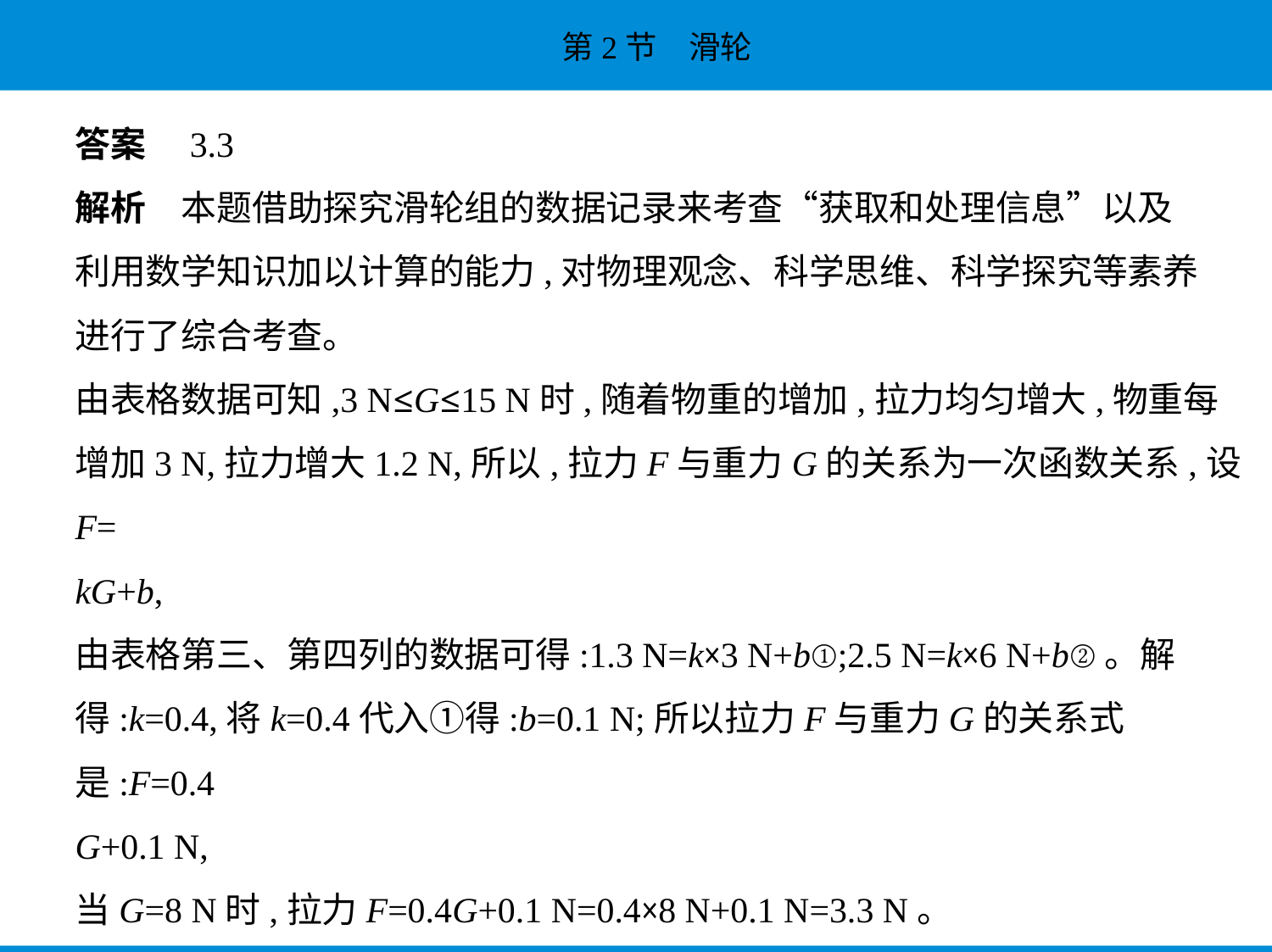

答案　3.3
解析　本题借助探究滑轮组的数据记录来考查“获取和处理信息”以及
利用数学知识加以计算的能力,对物理观念、科学思维、科学探究等素养
进行了综合考查。
由表格数据可知,3 N≤G≤15 N时,随着物重的增加,拉力均匀增大,物重每
增加3 N,拉力增大1.2 N,所以,拉力F与重力G的关系为一次函数关系,设F=
kG+b,
由表格第三、第四列的数据可得:1.3 N=k×3 N+b①;2.5 N=k×6 N+b②。解
得:k=0.4,将k=0.4代入①得:b=0.1 N;所以拉力F与重力G的关系式是:F=0.4
G+0.1 N,
当G=8 N时,拉力F=0.4G+0.1 N=0.4×8 N+0.1 N=3.3 N。